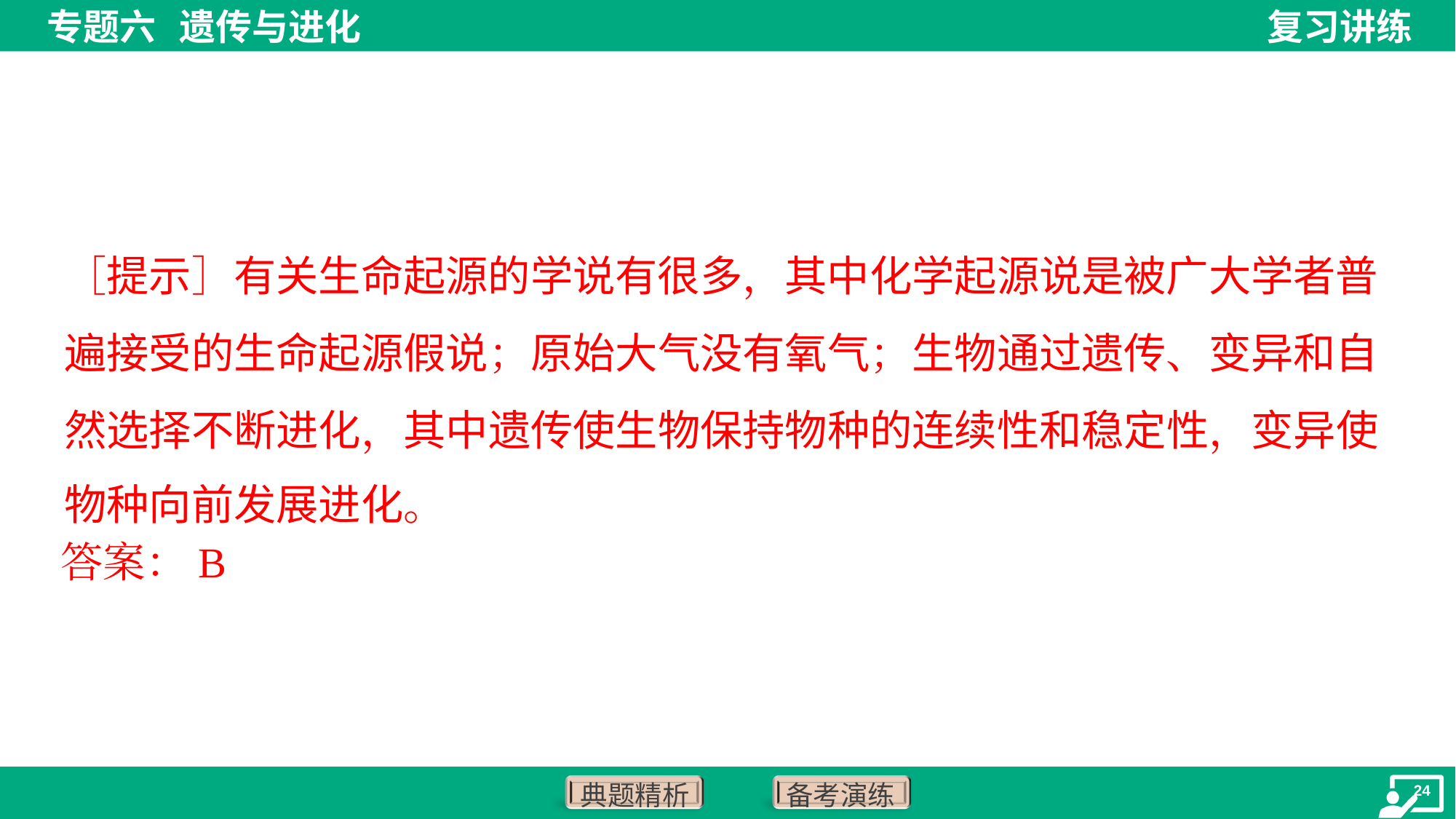

［提示］有关生命起源的学说有很多，其中化学起源说是被广大学者普
遍接受的生命起源假说；原始大气没有氧气；生物通过遗传、变异和自
然选择不断进化，其中遗传使生物保持物种的连续性和稳定性，变异使
物种向前发展进化。
答案：B